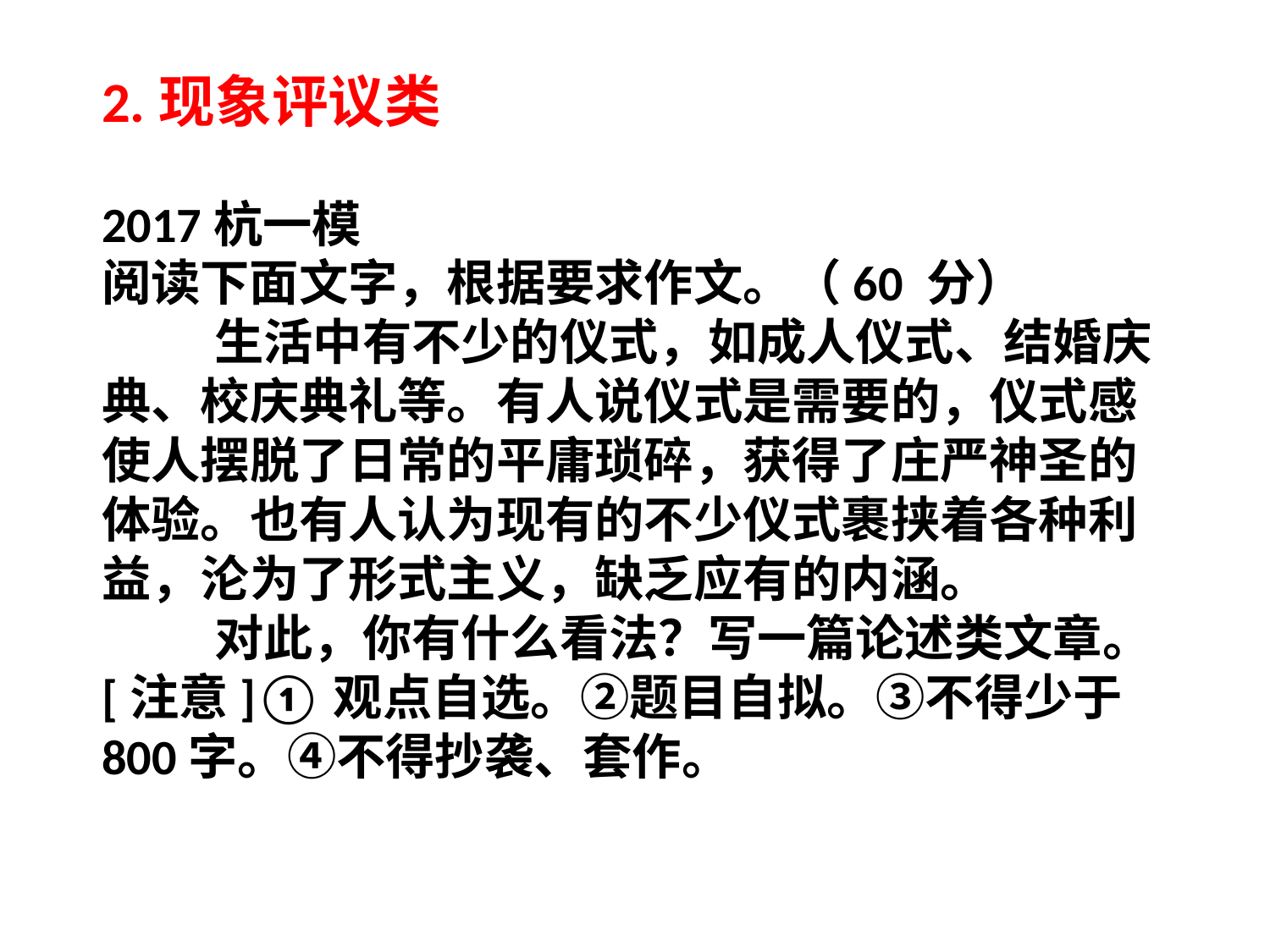

2.现象评议类

2017杭一模
阅读下面文字，根据要求作文。（60 分）
         生活中有不少的仪式，如成人仪式、结婚庆典、校庆典礼等。有人说仪式是需要的，仪式感使人摆脱了日常的平庸琐碎，获得了庄严神圣的体验。也有人认为现有的不少仪式裹挟着各种利益，沦为了形式主义，缺乏应有的内涵。
         对此，你有什么看法？写一篇论述类文章。
[注意]①观点自选。②题目自拟。③不得少于800字。④不得抄袭、套作。